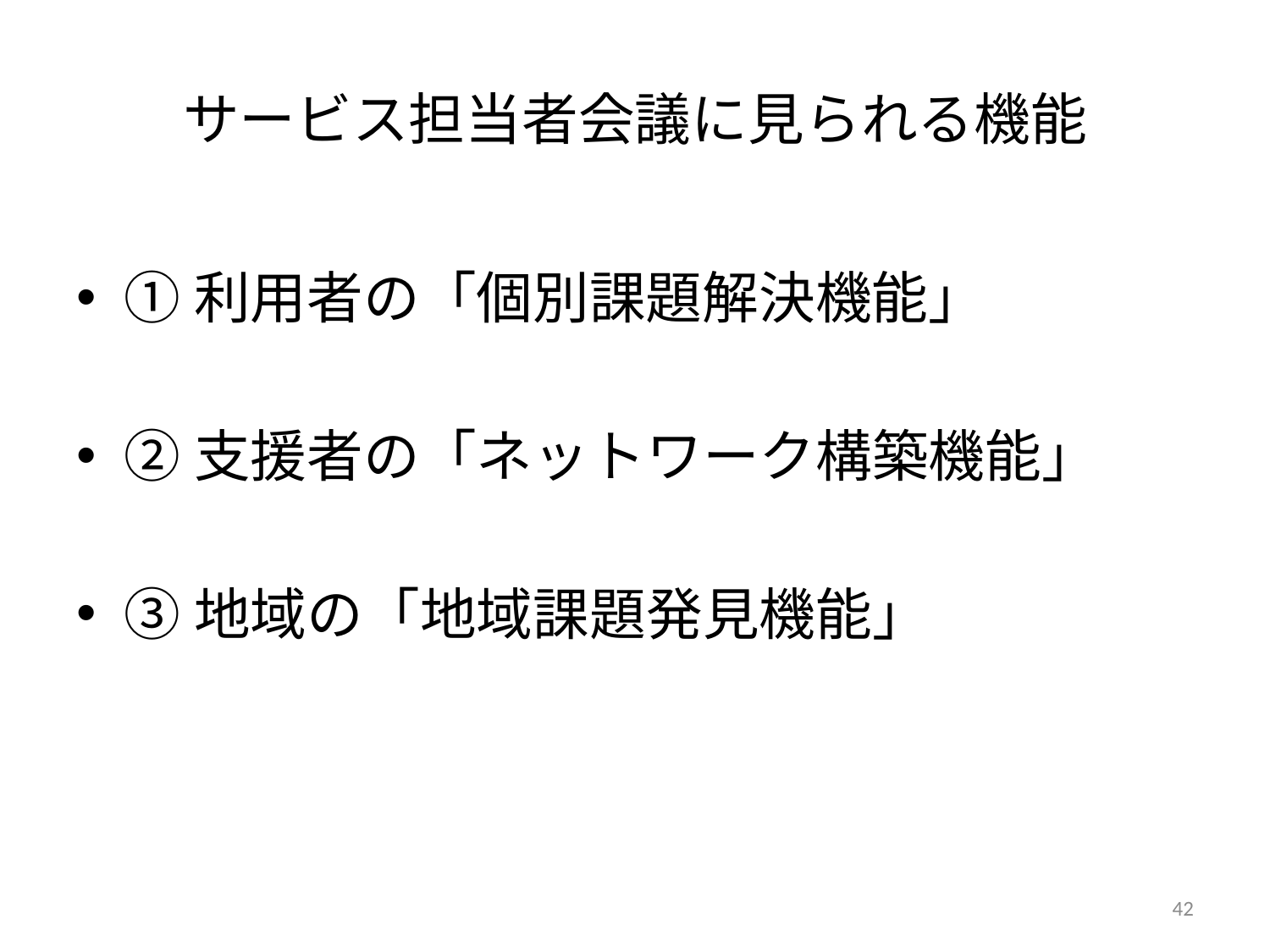

# サービス担当者会議に見られる機能
①利用者の「個別課題解決機能」

②支援者の「ネットワーク構築機能」

③地域の「地域課題発見機能」
42